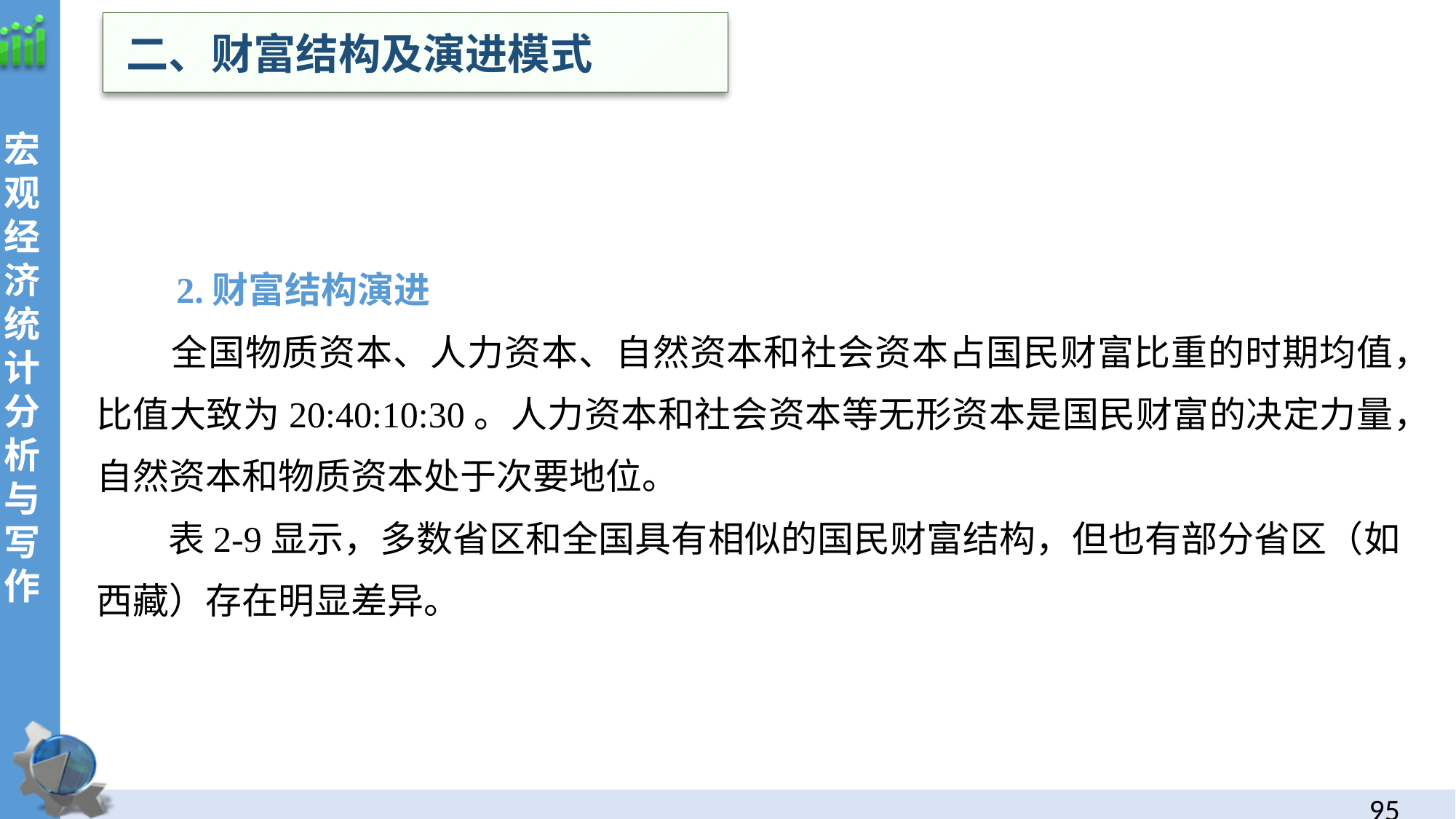

二、财富结构及演进模式

      2.财富结构演进
    全国物质资本、人力资本、自然资本和社会资本占国民财富比重的时期均值，比值大致为20:40:10:30。人力资本和社会资本等无形资本是国民财富的决定力量，自然资本和物质资本处于次要地位。
    表2-9显示，多数省区和全国具有相似的国民财富结构，但也有部分省区（如西藏）存在明显差异。

95